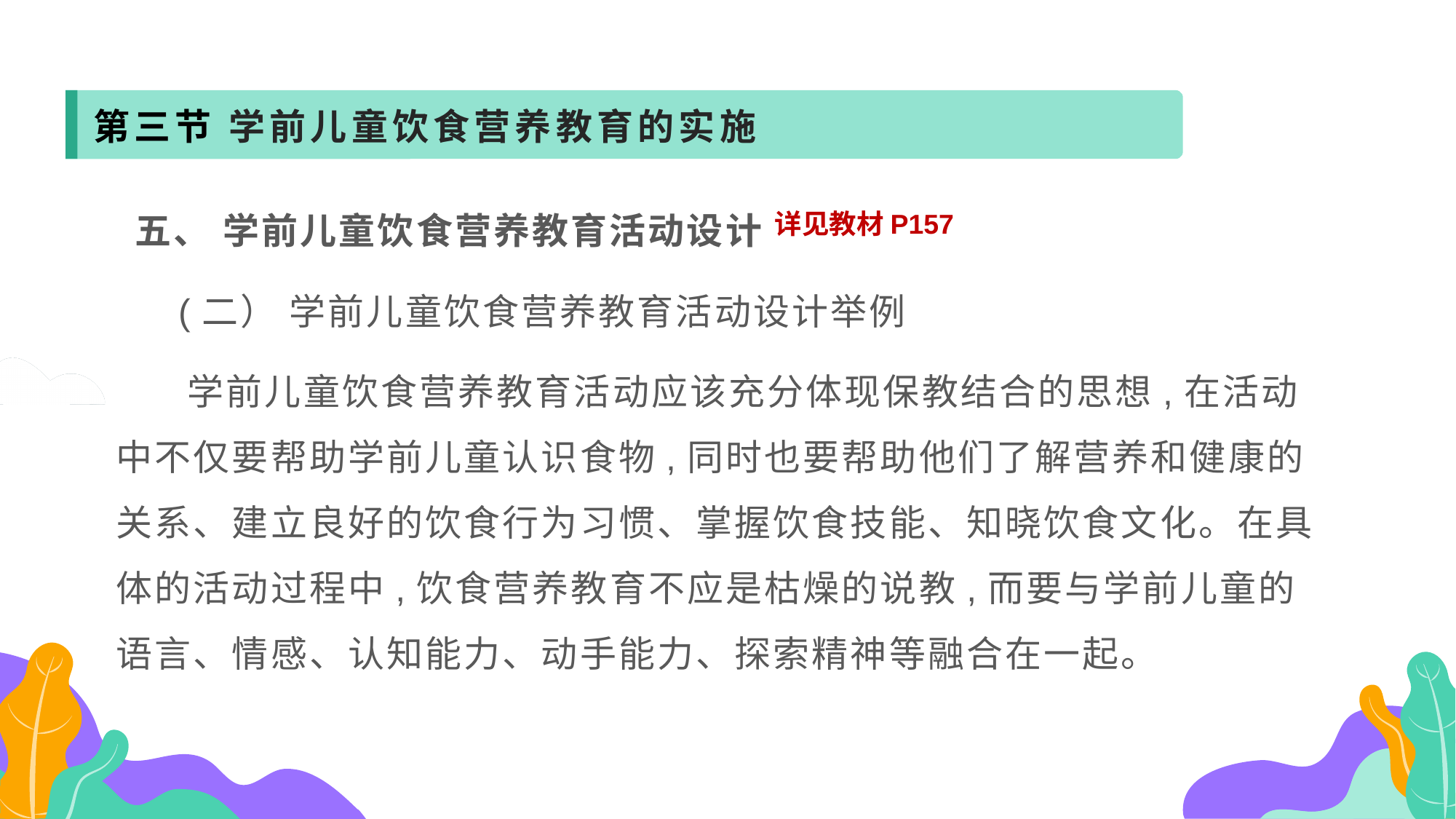

第三节 学前儿童饮食营养教育的实施
 五、 学前儿童饮食营养教育活动设计
     (二） 学前儿童饮食营养教育活动设计举例
      学前儿童饮食营养教育活动应该充分体现保教结合的思想,在活动中不仅要帮助学前儿童认识食物,同时也要帮助他们了解营养和健康的关系、建立良好的饮食行为习惯、掌握饮食技能、知晓饮食文化。在具体的活动过程中,饮食营养教育不应是枯燥的说教,而要与学前儿童的语言、情感、认知能力、动手能力、探索精神等融合在一起。
详见教材P157